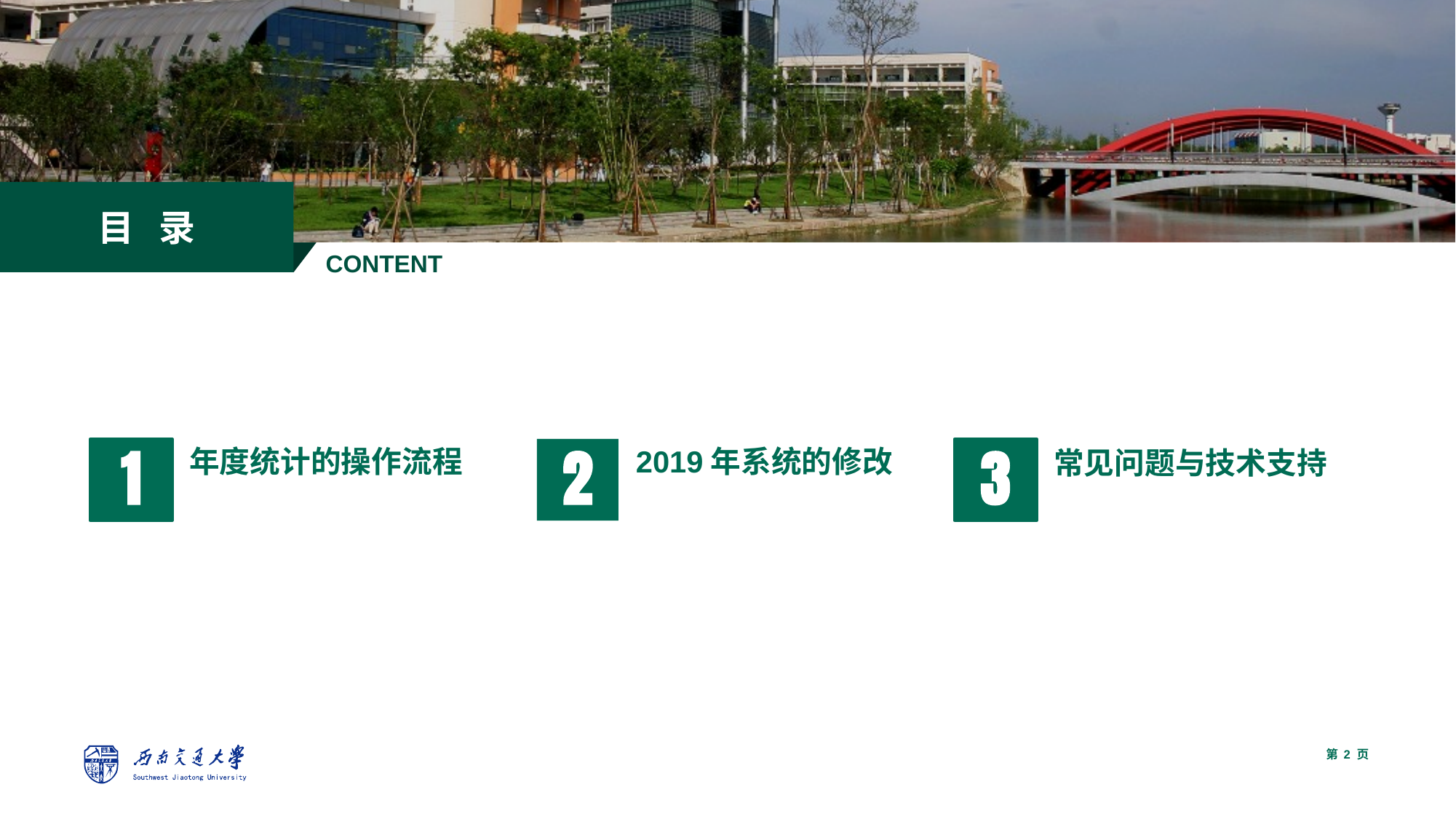

目   录

CONTENT
1
2
3
年度统计的操作流程
2019年系统的修改
常见问题与技术支持
第 2 页